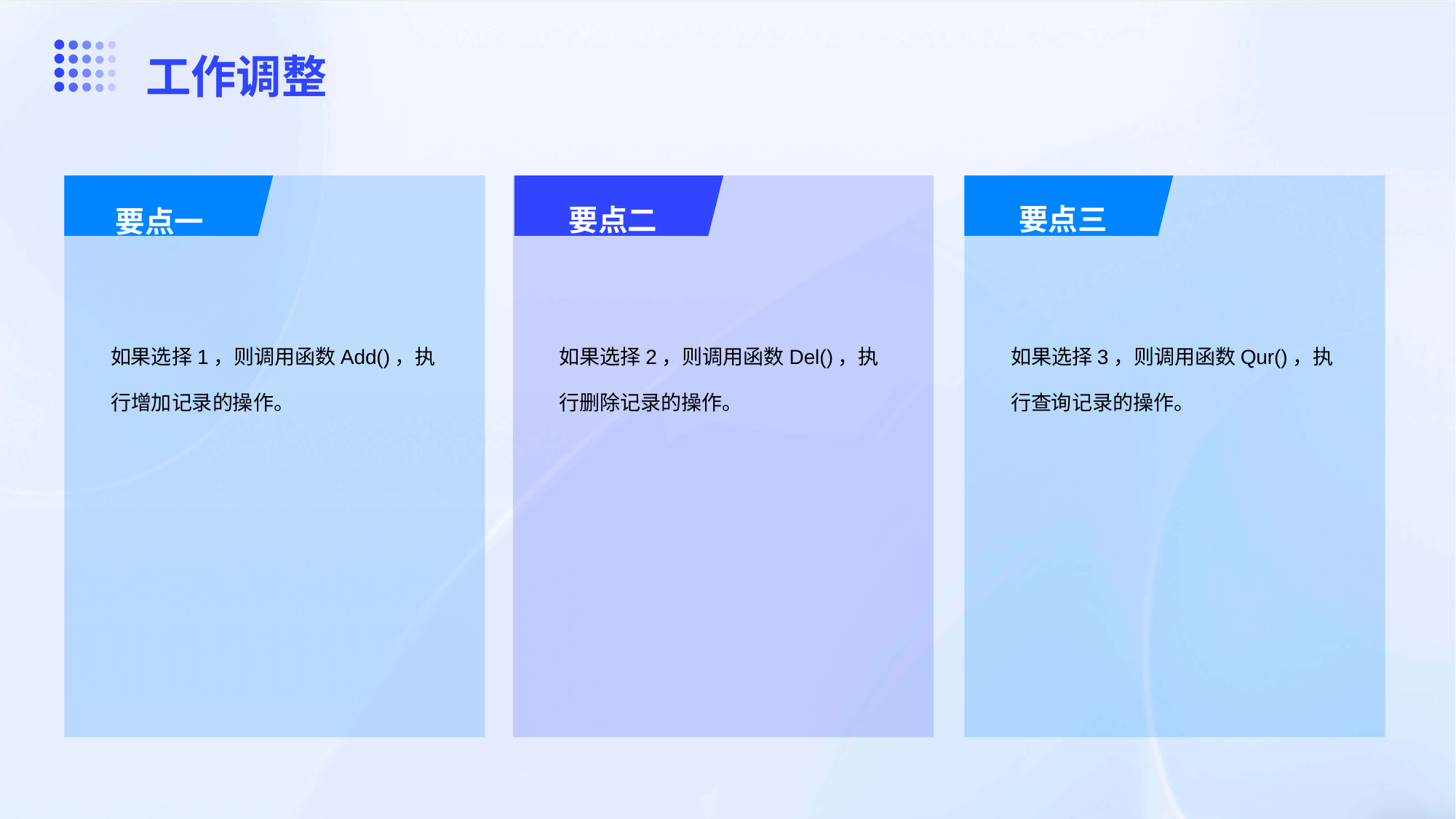

要点三
工作调整

要点三
要点二
要点一

如果选择1，则调用函数Add()，执行增加记录的操作。
如果选择2，则调用函数Del()，执行删除记录的操作。
如果选择3，则调用函数Qur()，执行查询记录的操作。